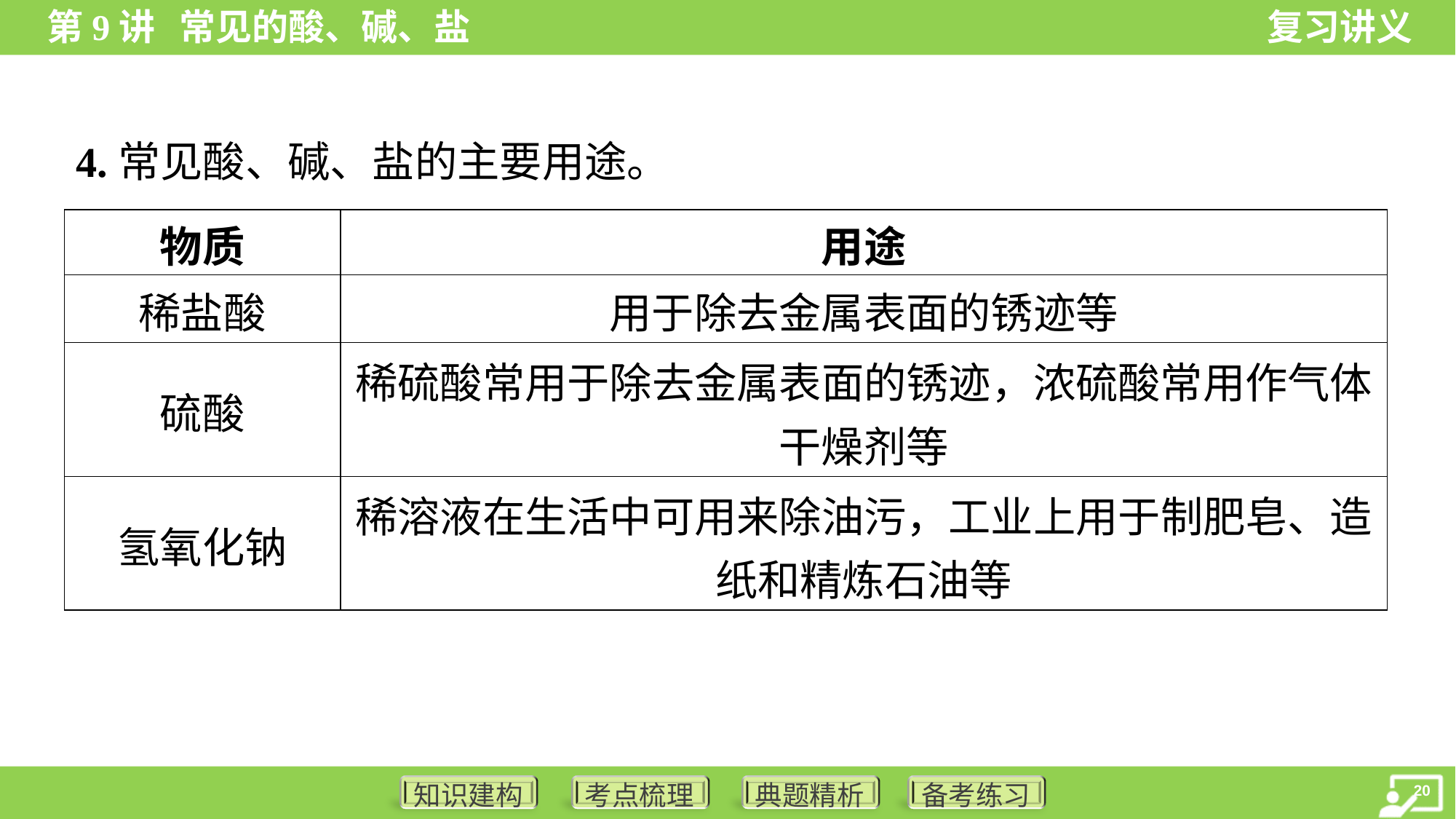

4.常见酸、碱、盐的主要用途。
| 物质 | 用途 |
| --- | --- |
| 稀盐酸 | 用于除去金属表面的锈迹等 |
| 硫酸 | 稀硫酸常用于除去金属表面的锈迹，浓硫酸常用作气体 干燥剂等 |
| 氢氧化钠 | 稀溶液在生活中可用来除油污，工业上用于制肥皂、造 纸和精炼石油等 |